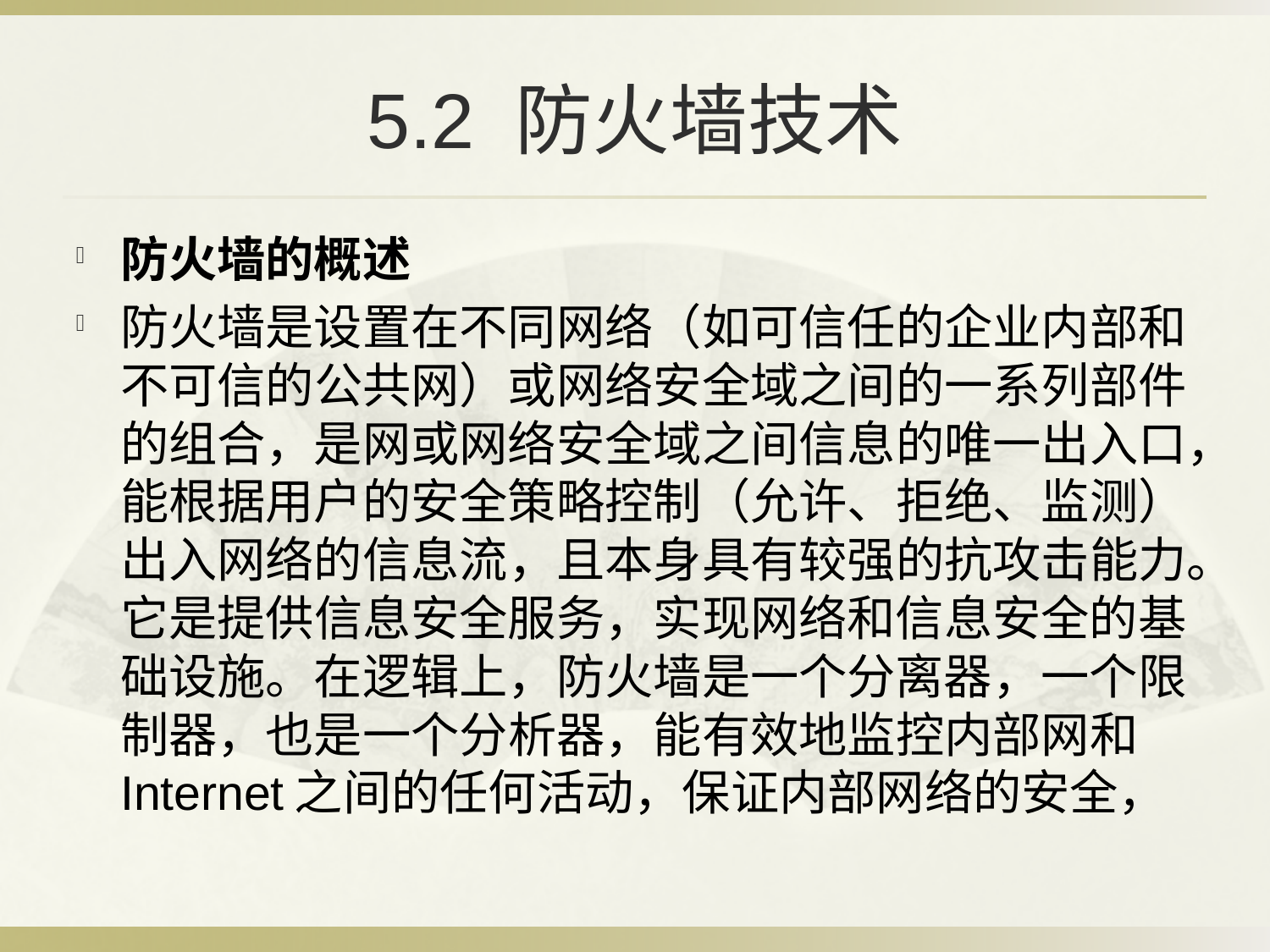

# 5.2 防火墙技术
防火墙的概述
防火墙是设置在不同网络（如可信任的企业内部和不可信的公共网）或网络安全域之间的一系列部件的组合，是网或网络安全域之间信息的唯一出入口，能根据用户的安全策略控制（允许、拒绝、监测）出入网络的信息流，且本身具有较强的抗攻击能力。它是提供信息安全服务，实现网络和信息安全的基础设施。在逻辑上，防火墙是一个分离器，一个限制器，也是一个分析器，能有效地监控内部网和Internet之间的任何活动，保证内部网络的安全，